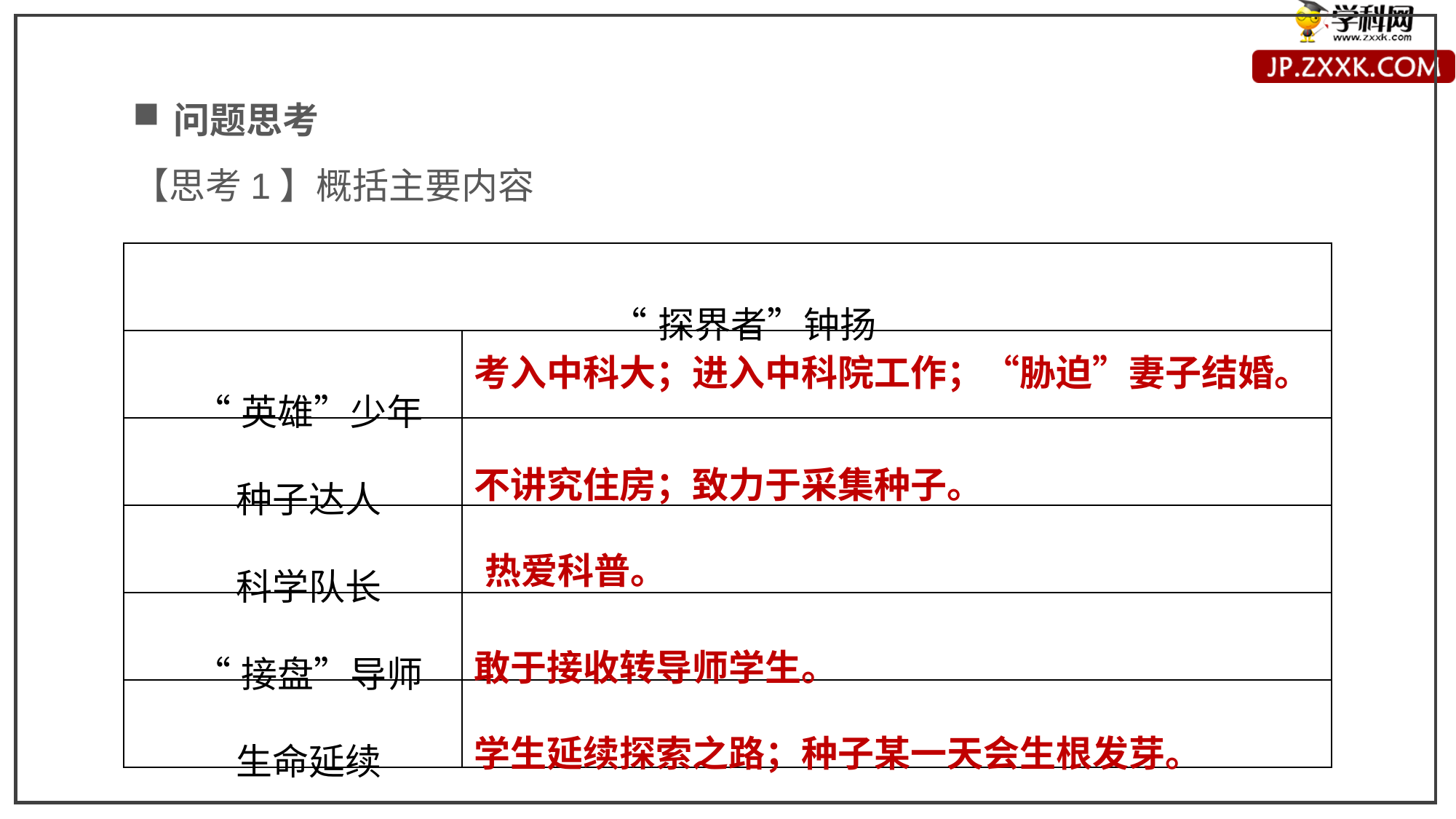

问题思考
【思考1】概括主要内容
| “探界者”钟扬 |  |
| --- | --- |
| “英雄”少年 |  |
| 种子达人 |  |
| 科学队长 |  |
| “接盘”导师 |  |
| 生命延续 |  |
考入中科大；进入中科院工作；“胁迫”妻子结婚。
不讲究住房；致力于采集种子。
热爱科普。
敢于接收转导师学生。
学生延续探索之路；种子某一天会生根发芽。